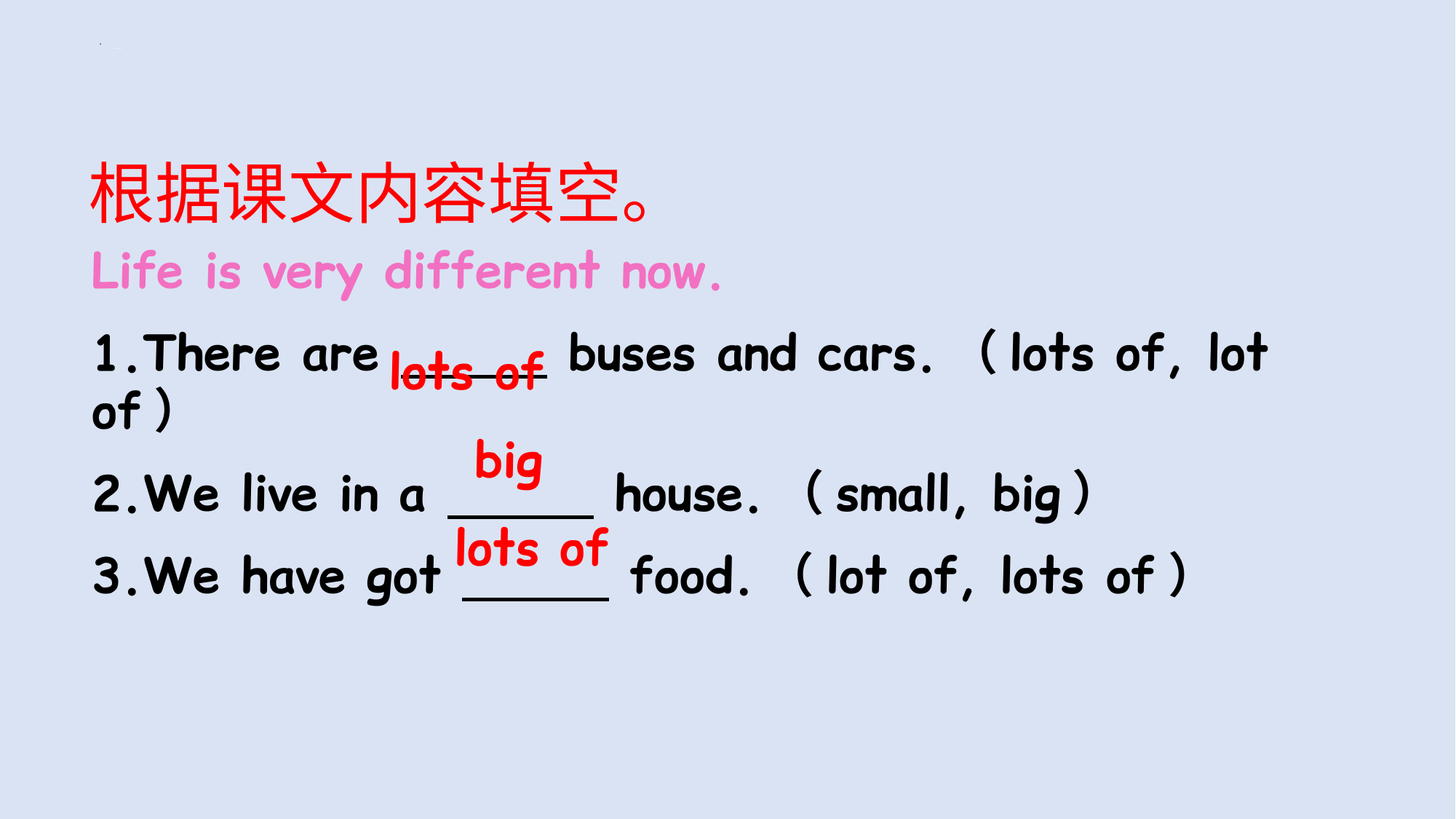

listen and say
根据课文内容填空。
Life is very different now.
1.There are         buses and cars.（lots of, lot of）
2.We live in a         house.（small, big）
3.We have got         food.（lot of, lots of）
lots of
big
lots of